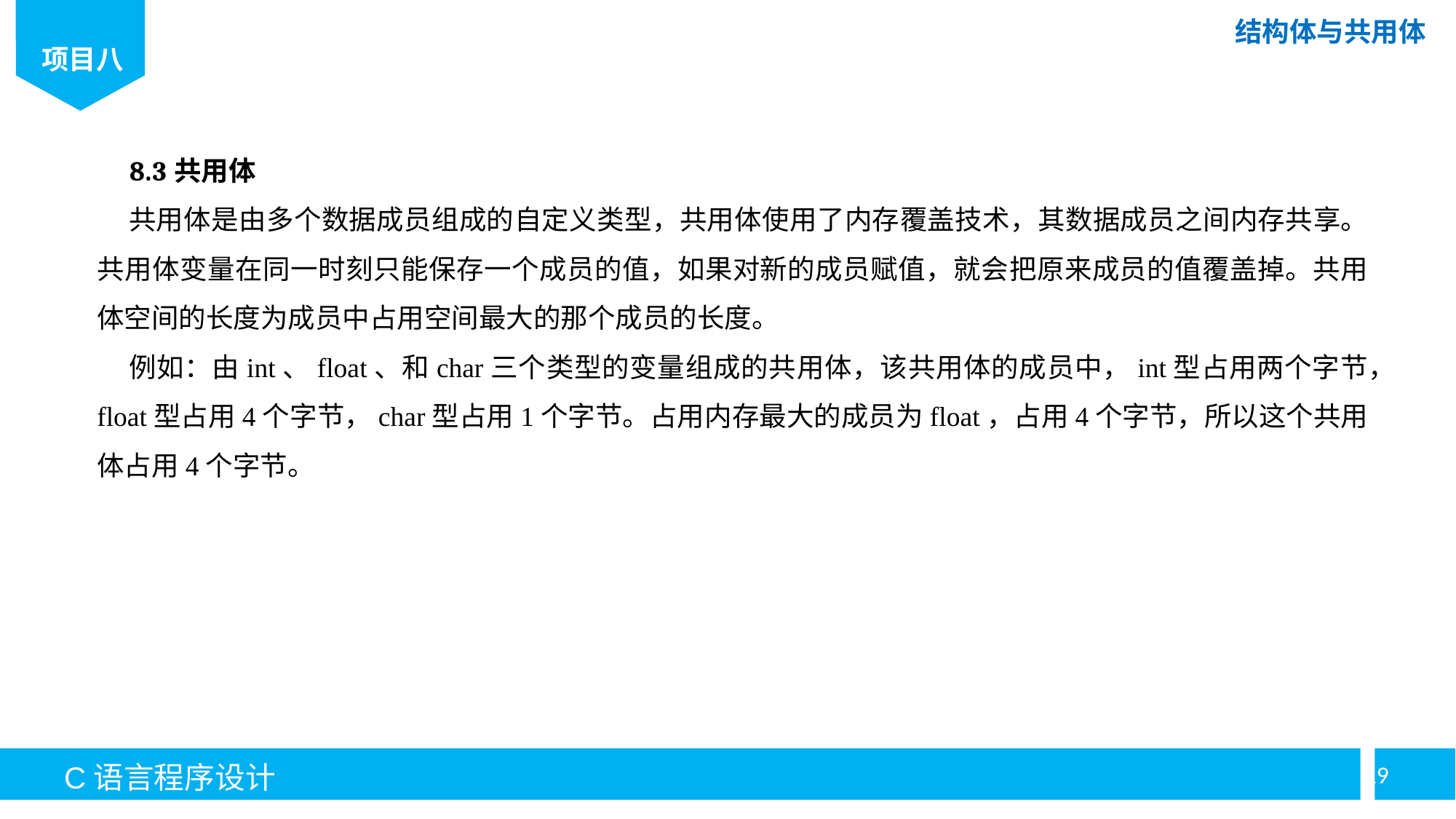

8.3共用体
共用体是由多个数据成员组成的自定义类型，共用体使用了内存覆盖技术，其数据成员之间内存共享。共用体变量在同一时刻只能保存一个成员的值，如果对新的成员赋值，就会把原来成员的值覆盖掉。共用体空间的长度为成员中占用空间最大的那个成员的长度。
例如：由int、float、和char三个类型的变量组成的共用体，该共用体的成员中，int型占用两个字节，float型占用4个字节，char型占用1个字节。占用内存最大的成员为float，占用4个字节，所以这个共用体占用4个字节。